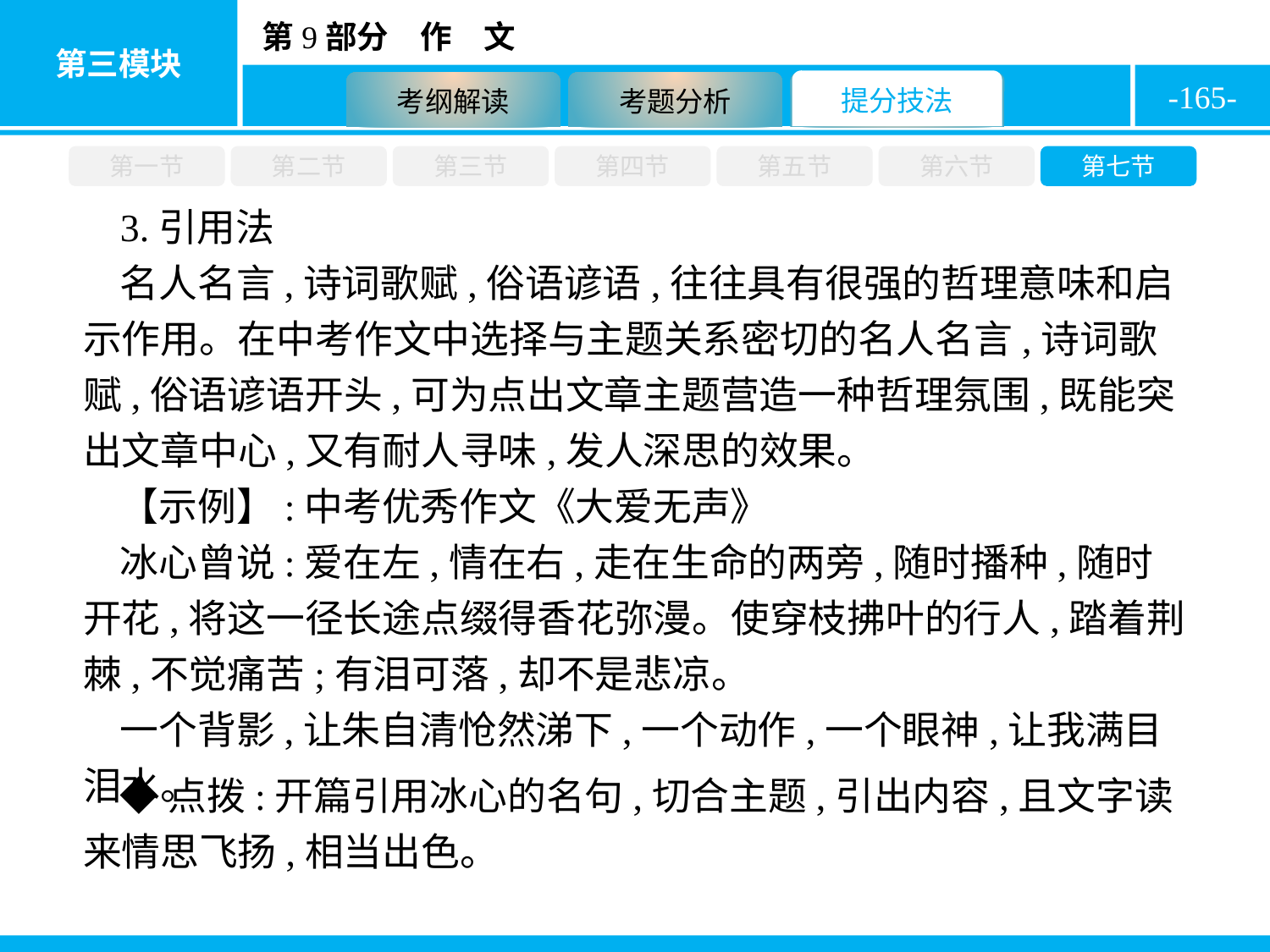

-165-
第一节
第二节
第三节
第四节
第五节
第六节
第七节
3.引用法
名人名言,诗词歌赋,俗语谚语,往往具有很强的哲理意味和启示作用。在中考作文中选择与主题关系密切的名人名言,诗词歌赋,俗语谚语开头,可为点出文章主题营造一种哲理氛围,既能突出文章中心,又有耐人寻味,发人深思的效果。
【示例】:中考优秀作文《大爱无声》
冰心曾说:爱在左,情在右,走在生命的两旁,随时播种,随时开花,将这一径长途点缀得香花弥漫。使穿枝拂叶的行人,踏着荆棘,不觉痛苦;有泪可落,却不是悲凉。
一个背影,让朱自清怆然涕下,一个动作,一个眼神,让我满目泪水。
◆点拨:开篇引用冰心的名句,切合主题,引出内容,且文字读来情思飞扬,相当出色。